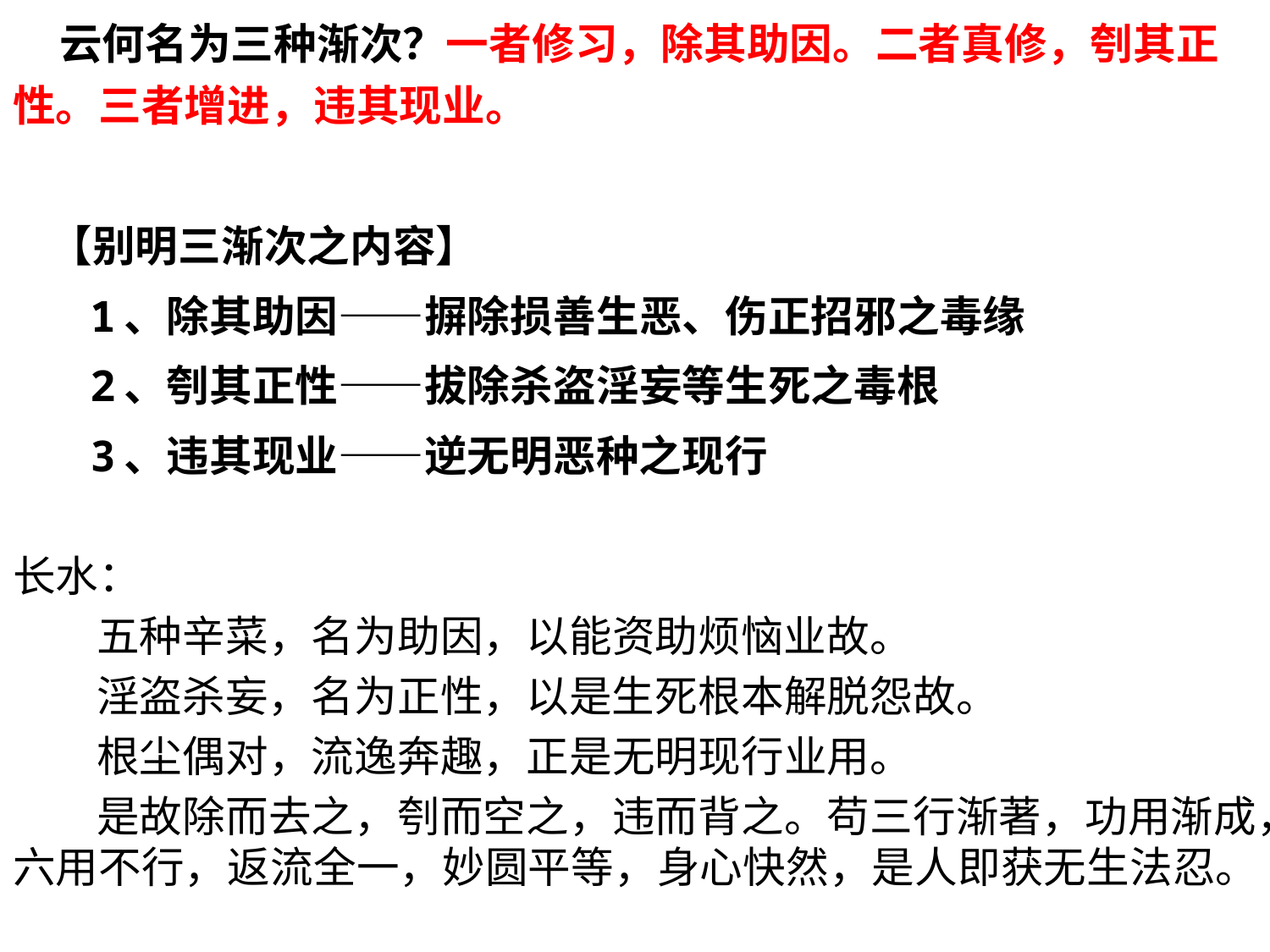

云何名为三种渐次？一者修习，除其助因。二者真修，刳其正性。三者增进，违其现业。

   【别明三渐次之内容】
   1、除其助因——摒除损善生恶、伤正招邪之毒缘
   2、刳其正性——拔除杀盗淫妄等生死之毒根
   3、违其现业——逆无明恶种之现行

长水：
        五种辛菜，名为助因，以能资助烦恼业故。
        淫盗杀妄，名为正性，以是生死根本解脱怨故。
        根尘偶对，流逸奔趣，正是无明现行业用。
        是故除而去之，刳而空之，违而背之。苟三行渐著，功用渐成，六用不行，返流全一，妙圆平等，身心快然，是人即获无生法忍。